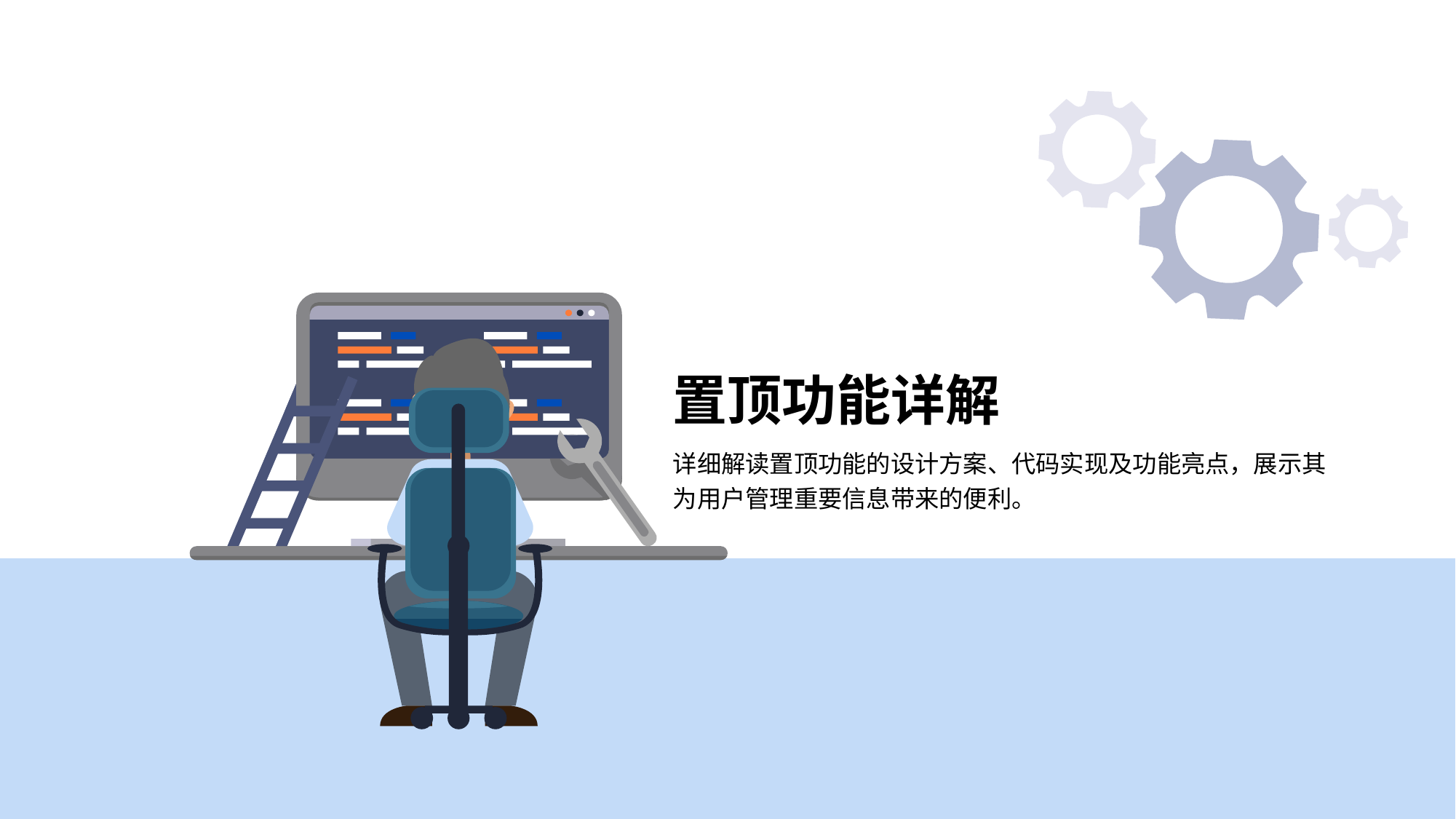

置顶功能详解
详细解读置顶功能的设计方案、代码实现及功能亮点，展示其为用户管理重要信息带来的便利。